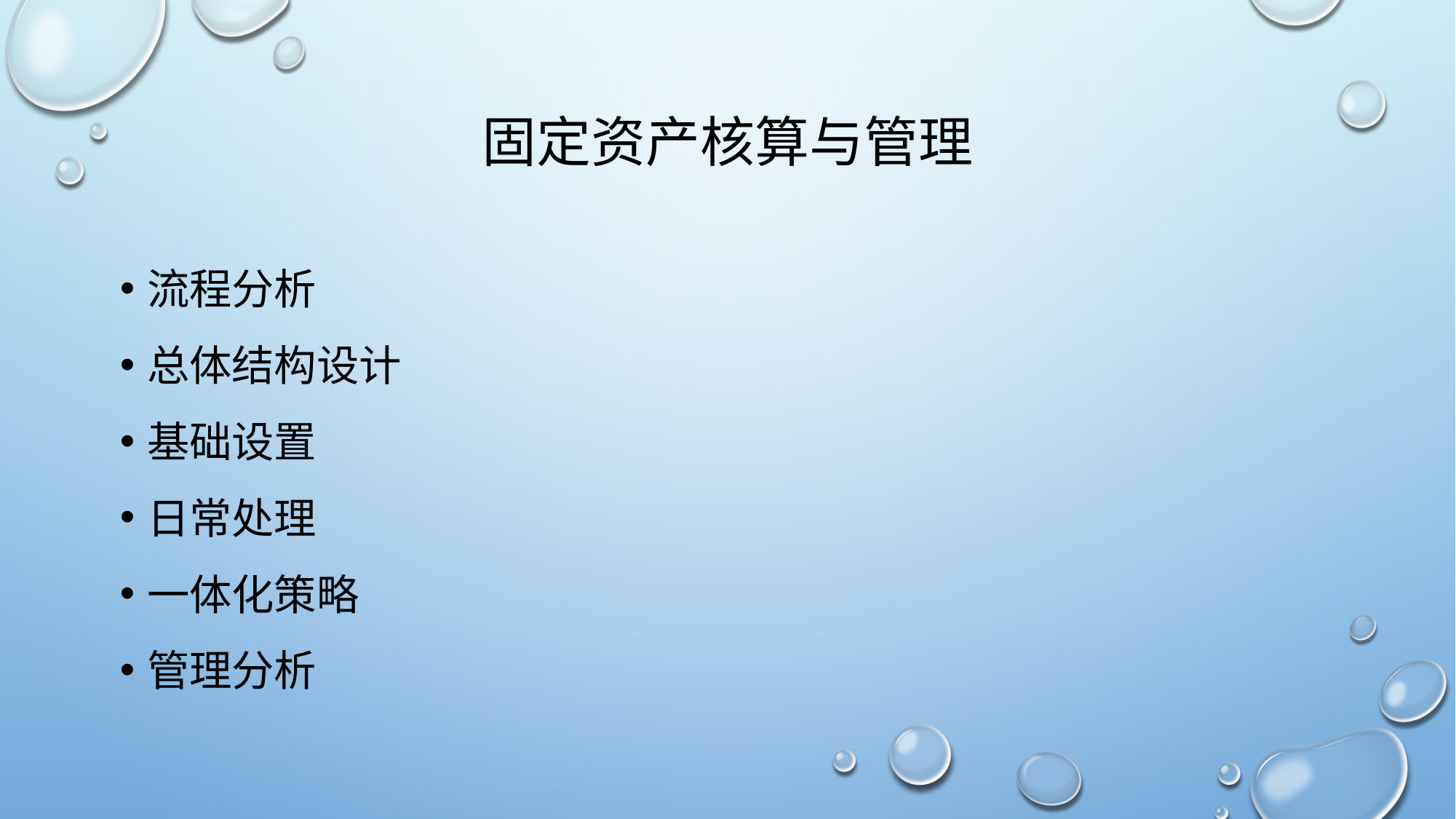

# 固定资产核算与管理
流程分析
总体结构设计
基础设置
日常处理
一体化策略
管理分析